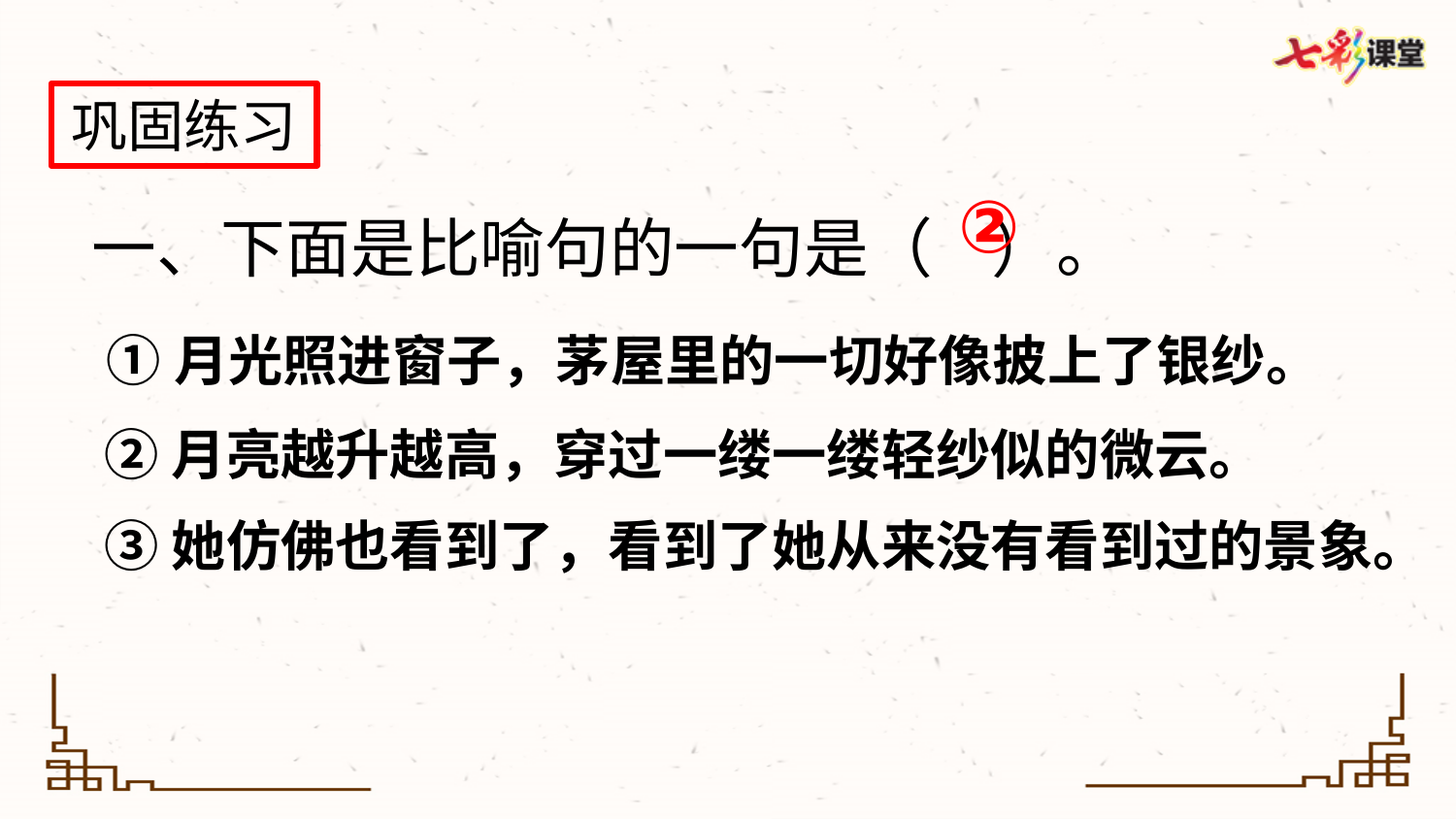

巩固练习
一、下面是比喻句的一句是（    ）。
 ①月光照进窗子，茅屋里的一切好像披上了银纱。
 ②月亮越升越高，穿过一缕一缕轻纱似的微云。
 ③她仿佛也看到了，看到了她从来没有看到过的景象。
②